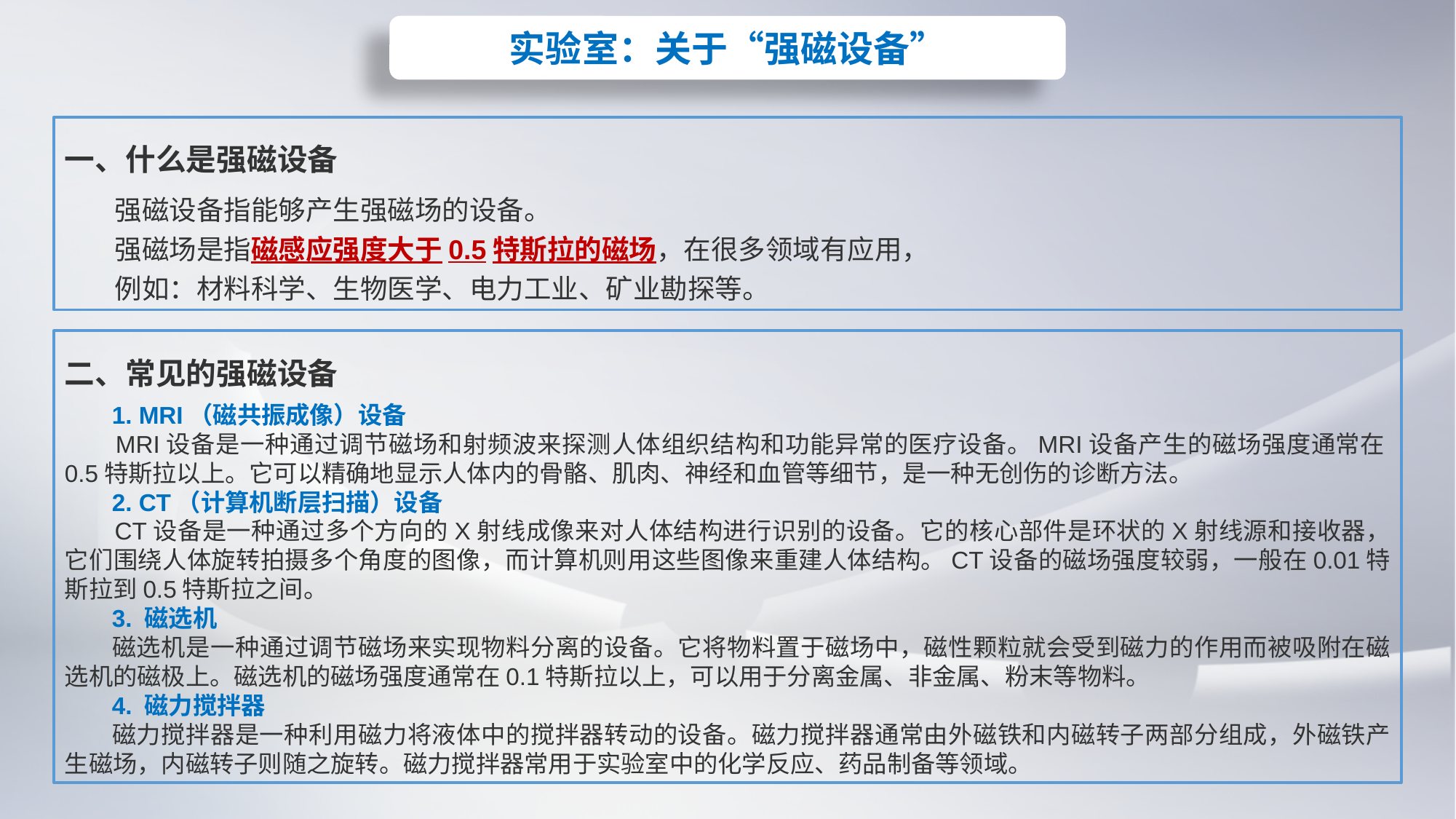

实验室：关于“强磁设备”
一、什么是强磁设备
       强磁设备指能够产生强磁场的设备。
       强磁场是指磁感应强度大于0.5特斯拉的磁场，在很多领域有应用，
       例如：材料科学、生物医学、电力工业、矿业勘探等。
二、常见的强磁设备
       1. MRI（磁共振成像）设备
       MRI设备是一种通过调节磁场和射频波来探测人体组织结构和功能异常的医疗设备。MRI设备产生的磁场强度通常在0.5特斯拉以上。它可以精确地显示人体内的骨骼、肌肉、神经和血管等细节，是一种无创伤的诊断方法。
       2. CT（计算机断层扫描）设备
       CT设备是一种通过多个方向的X射线成像来对人体结构进行识别的设备。它的核心部件是环状的X射线源和接收器，它们围绕人体旋转拍摄多个角度的图像，而计算机则用这些图像来重建人体结构。CT设备的磁场强度较弱，一般在0.01特斯拉到0.5特斯拉之间。
       3. 磁选机
       磁选机是一种通过调节磁场来实现物料分离的设备。它将物料置于磁场中，磁性颗粒就会受到磁力的作用而被吸附在磁选机的磁极上。磁选机的磁场强度通常在0.1特斯拉以上，可以用于分离金属、非金属、粉末等物料。
       4. 磁力搅拌器
       磁力搅拌器是一种利用磁力将液体中的搅拌器转动的设备。磁力搅拌器通常由外磁铁和内磁转子两部分组成，外磁铁产生磁场，内磁转子则随之旋转。磁力搅拌器常用于实验室中的化学反应、药品制备等领域。